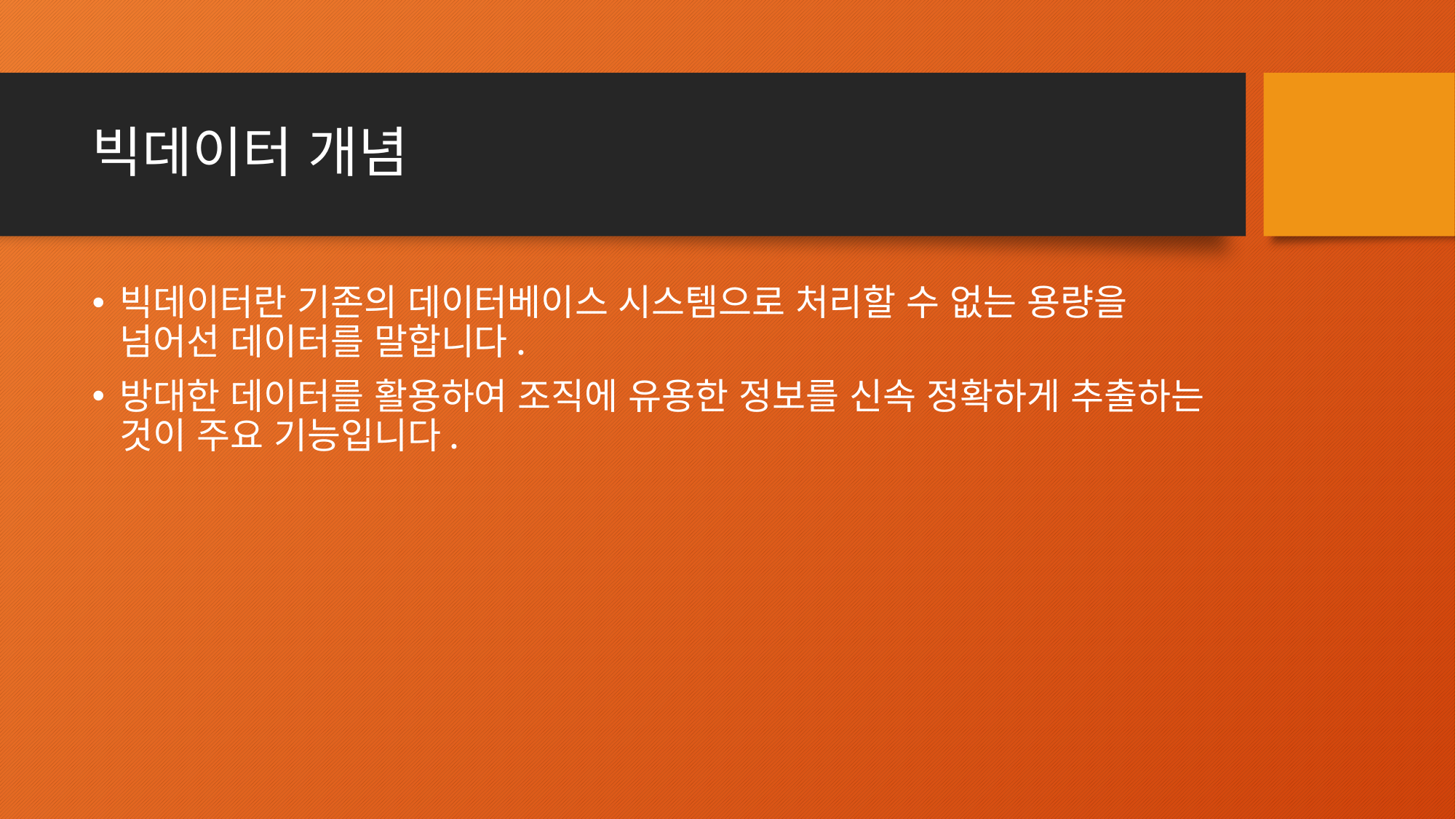

# 빅데이터 개념
빅데이터란 기존의 데이터베이스 시스템으로 처리할 수 없는 용량을 넘어선 데이터를 말합니다.
방대한 데이터를 활용하여 조직에 유용한 정보를 신속 정확하게 추출하는 것이 주요 기능입니다.